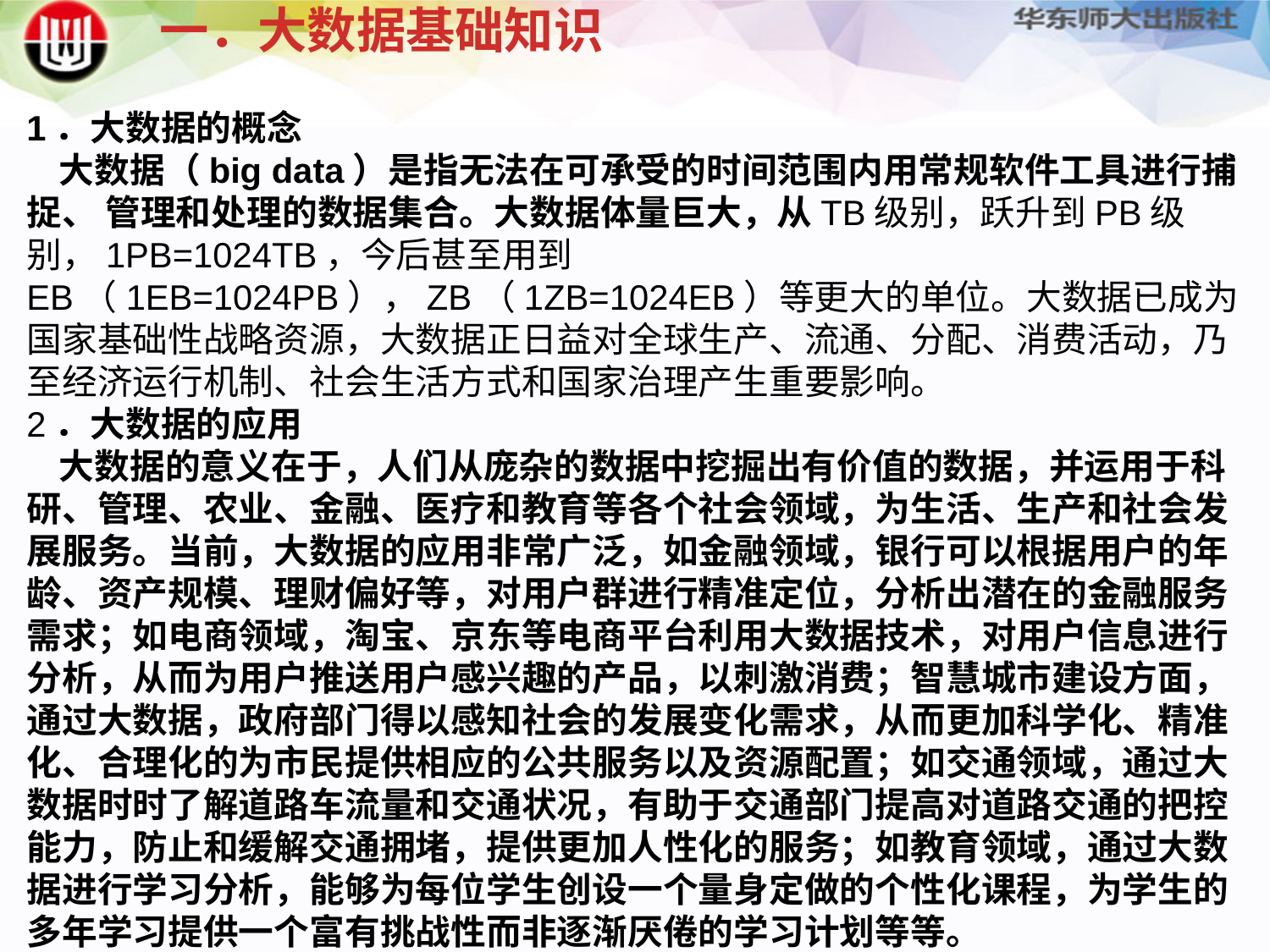

一．大数据基础知识
1．大数据的概念   大数据（big data）是指无法在可承受的时间范围内用常规软件工具进行捕捉、 管理和处理的数据集合。大数据体量巨大，从TB级别，跃升到PB级别，1PB=1024TB，今后甚至用到EB（1EB=1024PB），ZB（1ZB=1024EB）等更大的单位。大数据已成为国家基础性战略资源，大数据正日益对全球生产、流通、分配、消费活动，乃至经济运行机制、社会生活方式和国家治理产生重要影响。2．大数据的应用   大数据的意义在于，人们从庞杂的数据中挖掘出有价值的数据，并运用于科研、管理、农业、金融、医疗和教育等各个社会领域，为生活、生产和社会发展服务。当前，大数据的应用非常广泛，如金融领域，银行可以根据用户的年龄、资产规模、理财偏好等，对用户群进行精准定位，分析出潜在的金融服务需求；如电商领域，淘宝、京东等电商平台利用大数据技术，对用户信息进行分析，从而为用户推送用户感兴趣的产品，以刺激消费；智慧城市建设方面，通过大数据，政府部门得以感知社会的发展变化需求，从而更加科学化、精准化、合理化的为市民提供相应的公共服务以及资源配置；如交通领域，通过大数据时时了解道路车流量和交通状况，有助于交通部门提高对道路交通的把控能力，防止和缓解交通拥堵，提供更加人性化的服务；如教育领域，通过大数据进行学习分析，能够为每位学生创设一个量身定做的个性化课程，为学生的多年学习提供一个富有挑战性而非逐渐厌倦的学习计划等等。